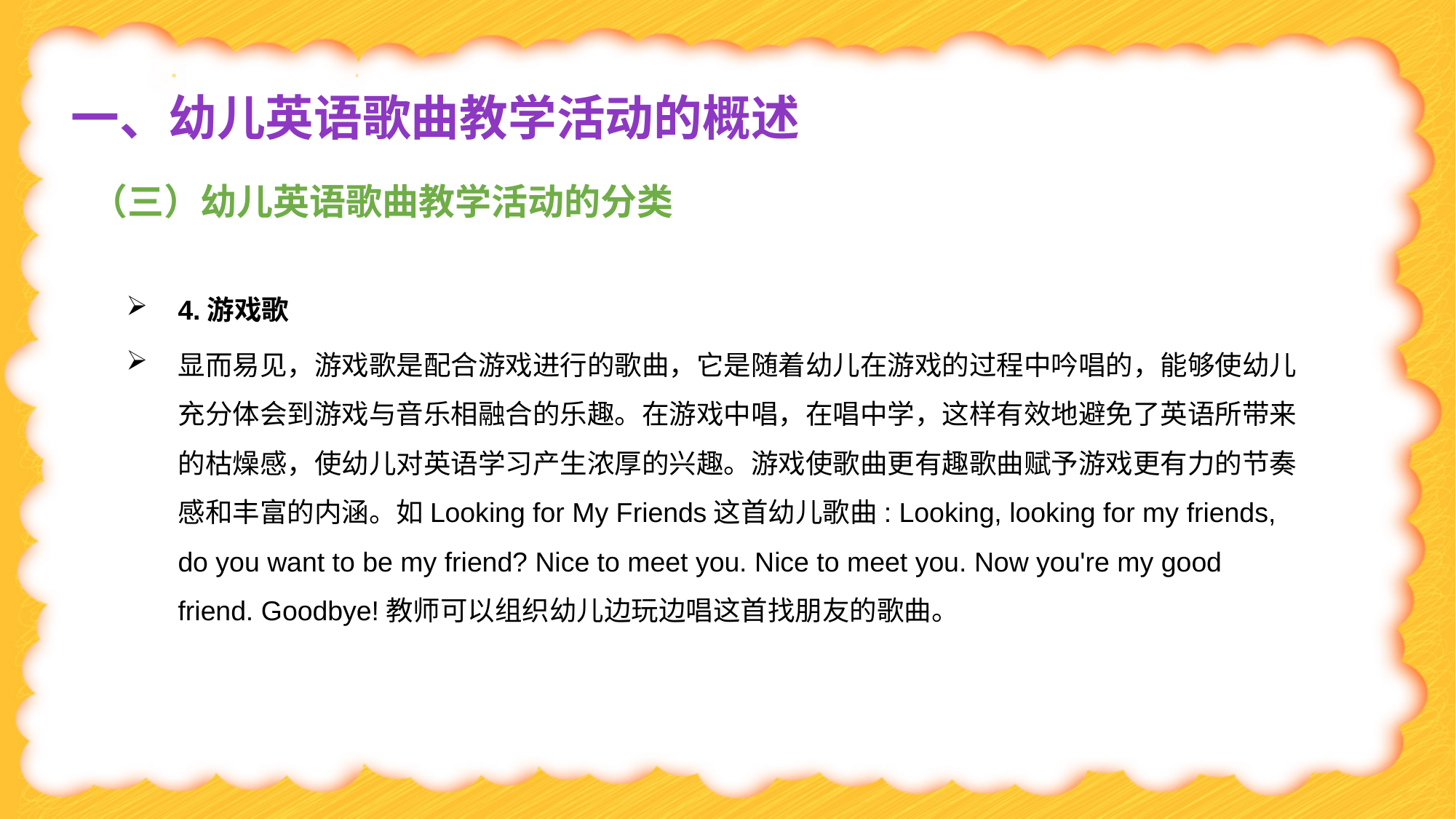

一、幼儿英语歌曲教学活动的概述
（三）幼儿英语歌曲教学活动的分类

4.游戏歌
显而易见，游戏歌是配合游戏进行的歌曲，它是随着幼儿在游戏的过程中吟唱的，能够使幼儿充分体会到游戏与音乐相融合的乐趣。在游戏中唱，在唱中学，这样有效地避免了英语所带来的枯燥感，使幼儿对英语学习产生浓厚的兴趣。游戏使歌曲更有趣歌曲赋予游戏更有力的节奏感和丰富的内涵。如Looking for My Friends这首幼儿歌曲: Looking, looking for my friends, do you want to be my friend? Nice to meet you. Nice to meet you. Now you're my good friend. Goodbye!教师可以组织幼儿边玩边唱这首找朋友的歌曲。